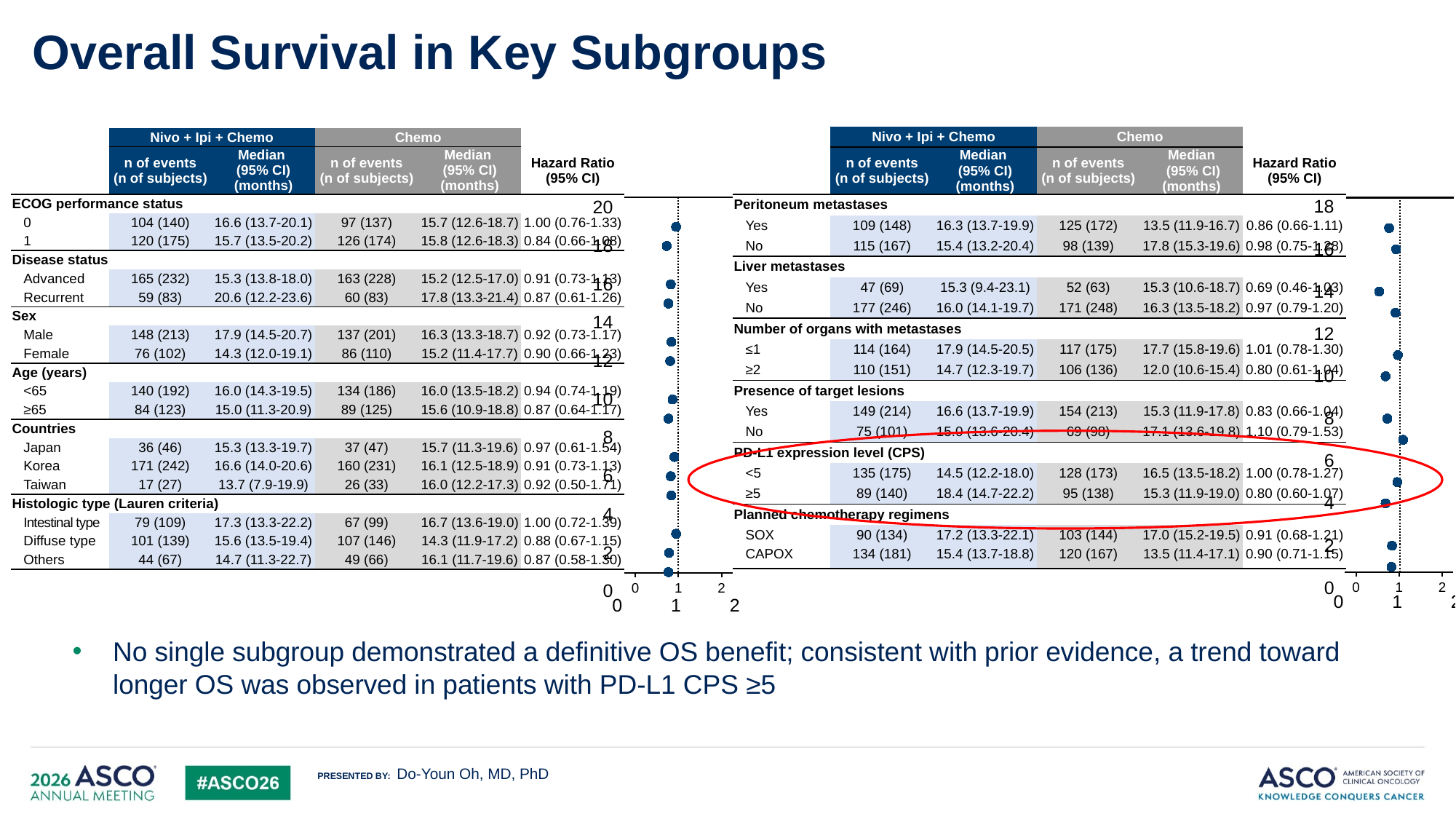

# Overall Survival in Key Subgroups
26
|  |  | Nivo + Ipi + Chemo |  | Chemo |  |  |
| --- | --- | --- | --- | --- | --- | --- |
|  |  | n of events (n of subjects) | Median (95% CI) (months) | n of events (n of subjects) | Median (95% CI) (months) | Hazard Ratio (95% CI) |
| Peritoneum metastases |  |  |  |  |  |  |
|  | Yes | 109 (148) | 16.3 (13.7-19.9) | 125 (172) | 13.5 (11.9-16.7) | 0.86 (0.66-1.11) |
|  | No | 115 (167) | 15.4 (13.2-20.4) | 98 (139) | 17.8 (15.3-19.6) | 0.98 (0.75-1.28) |
| Liver metastases |  |  |  |  |  |  |
|  | Yes | 47 (69) | 15.3 (9.4-23.1) | 52 (63) | 15.3 (10.6-18.7) | 0.69 (0.46-1.03) |
|  | No | 177 (246) | 16.0 (14.1-19.7) | 171 (248) | 16.3 (13.5-18.2) | 0.97 (0.79-1.20) |
| Number of organs with metastases |  |  |  |  |  |  |
|  | ≤1 | 114 (164) | 17.9 (14.5-20.5) | 117 (175) | 17.7 (15.8-19.6) | 1.01 (0.78-1.30) |
|  | ≥2 | 110 (151) | 14.7 (12.3-19.7) | 106 (136) | 12.0 (10.6-15.4) | 0.80 (0.61-1.04) |
| Presence of target lesions |  |  |  |  |  |  |
|  | Yes | 149 (214) | 16.6 (13.7-19.9) | 154 (213) | 15.3 (11.9-17.8) | 0.83 (0.66-1.04) |
|  | No | 75 (101) | 15.0 (13.6-20.4) | 69 (98) | 17.1 (13.6-19.8) | 1.10 (0.79-1.53) |
| PD-L1 expression level (CPS) |  |  |  |  |  |  |
|  | <5 | 135 (175) | 14.5 (12.2-18.0) | 128 (173) | 16.5 (13.5-18.2) | 1.00 (0.78-1.27) |
|  | ≥5 | 89 (140) | 18.4 (14.7-22.2) | 95 (138) | 15.3 (11.9-19.0) | 0.80 (0.60-1.07) |
| Planned chemotherapy regimens |  |  |  |  |  |  |
|  | SOX | 90 (134) | 17.2 (13.3-22.1) | 103 (144) | 17.0 (15.2-19.5) | 0.91 (0.68-1.21) |
|  | CAPOX | 134 (181) | 15.4 (13.7-18.8) | 120 (167) | 13.5 (11.4-17.1) | 0.90 (0.71-1.15) |
|  |  | Nivo + Ipi + Chemo |  | Chemo |  |  |
| --- | --- | --- | --- | --- | --- | --- |
|  |  | n of events (n of subjects) | Median (95% CI) (months) | n of events (n of subjects) | Median (95% CI) (months) | Hazard Ratio (95% CI) |
| ECOG performance status |  |  |  |  |  |  |
|  | 0 | 104 (140) | 16.6 (13.7-20.1) | 97 (137) | 15.7 (12.6-18.7) | 1.00 (0.76-1.33) |
|  | 1 | 120 (175) | 15.7 (13.5-20.2) | 126 (174) | 15.8 (12.6-18.3) | 0.84 (0.66-1.08) |
| Disease status |  |  |  |  |  |  |
|  | Advanced | 165 (232) | 15.3 (13.8-18.0) | 163 (228) | 15.2 (12.5-17.0) | 0.91 (0.73-1.13) |
|  | Recurrent | 59 (83) | 20.6 (12.2-23.6) | 60 (83) | 17.8 (13.3-21.4) | 0.87 (0.61-1.26) |
| Sex |  |  |  |  |  |  |
|  | Male | 148 (213) | 17.9 (14.5-20.7) | 137 (201) | 16.3 (13.3-18.7) | 0.92 (0.73-1.17) |
|  | Female | 76 (102) | 14.3 (12.0-19.1) | 86 (110) | 15.2 (11.4-17.7) | 0.90 (0.66-1.23) |
| Age (years) |  |  |  |  |  |  |
|  | <65 | 140 (192) | 16.0 (14.3-19.5) | 134 (186) | 16.0 (13.5-18.2) | 0.94 (0.74-1.19) |
|  | ≥65 | 84 (123) | 15.0 (11.3-20.9) | 89 (125) | 15.6 (10.9-18.8) | 0.87 (0.64-1.17) |
| Countries |  |  |  |  |  |  |
|  | Japan | 36 (46) | 15.3 (13.3-19.7) | 37 (47) | 15.7 (11.3-19.6) | 0.97 (0.61-1.54) |
|  | Korea | 171 (242) | 16.6 (14.0-20.6) | 160 (231) | 16.1 (12.5-18.9) | 0.91 (0.73-1.13) |
|  | Taiwan | 17 (27) | 13.7 (7.9-19.9) | 26 (33) | 16.0 (12.2-17.3) | 0.92 (0.50-1.71) |
| Histologic type (Lauren criteria) |  |  |  |  |  |  |
|  | Intestinal type | 79 (109) | 17.3 (13.3-22.2) | 67 (99) | 16.7 (13.6-19.0) | 1.00 (0.72-1.39) |
|  | Diffuse type | 101 (139) | 15.6 (13.5-19.4) | 107 (146) | 14.3 (11.9-17.2) | 0.88 (0.67-1.15) |
|  | Others | 44 (67) | 14.7 (11.3-22.7) | 49 (66) | 16.1 (11.7-19.6) | 0.87 (0.58-1.30) |

### Chart

| Category | 列1 |
|---|---|

### Chart

| Category | 列1 |
|---|---|
0
1
2
0
1
2
No single subgroup demonstrated a definitive OS benefit; consistent with prior evidence, a trend toward longer OS was observed in patients with PD‑L1 CPS ≥5
Do-Youn Oh, MD, PhD